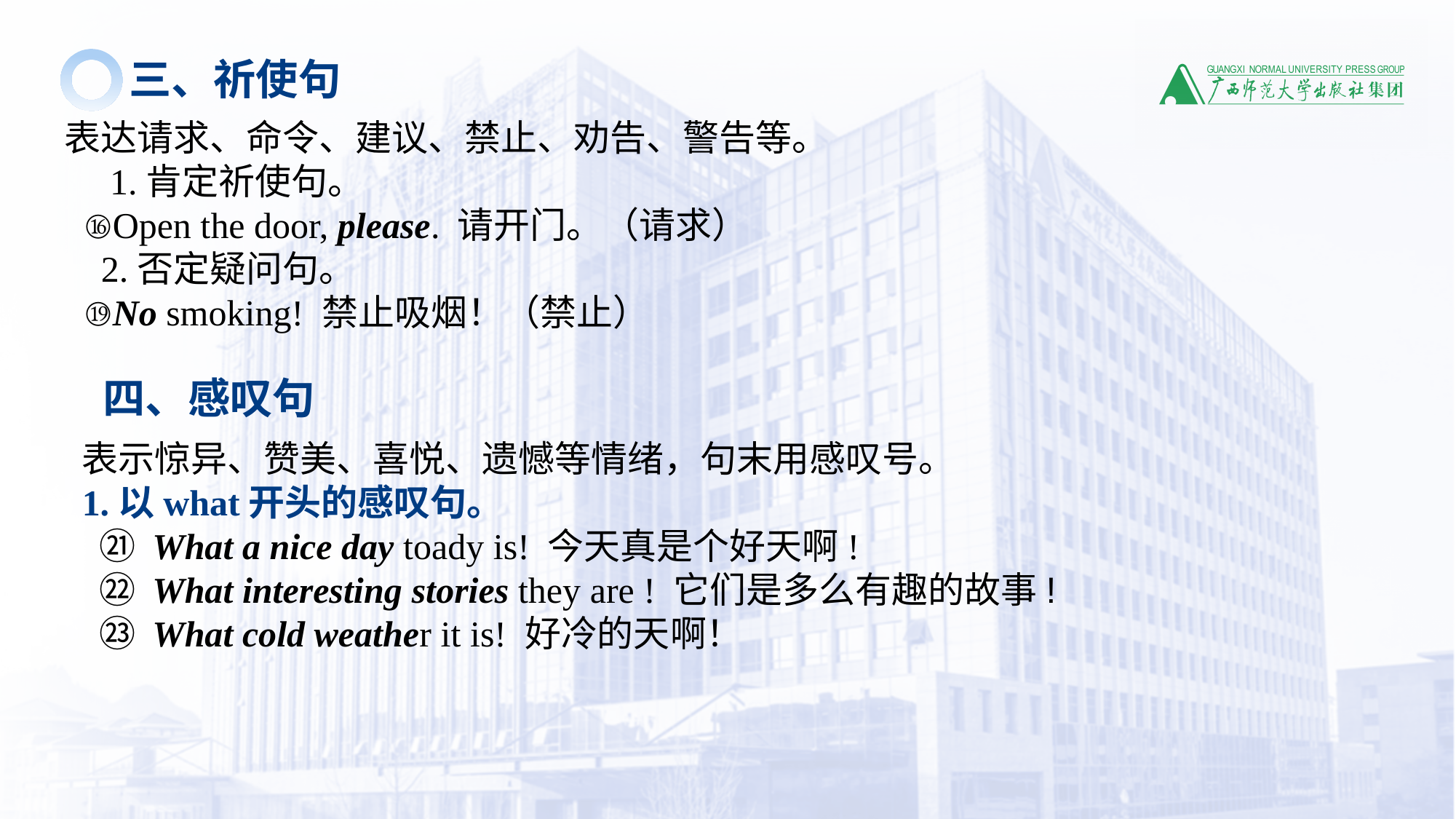

三、祈使句

表达请求、命令、建议、禁止、劝告、警告等。
     1.肯定祈使句。
  ⑯Open the door, please. 请开门。（请求）
    2.否定疑问句。
  ⑲No smoking! 禁止吸烟！（禁止）
四、感叹句
表示惊异、赞美、喜悦、遗憾等情绪，句末用感叹号。
1.以what开头的感叹句。
 ㉑ What a nice day toady is! 今天真是个好天啊!
 ㉒ What interesting stories they are ! 它们是多么有趣的故事!
 ㉓ What cold weather it is! 好冷的天啊！